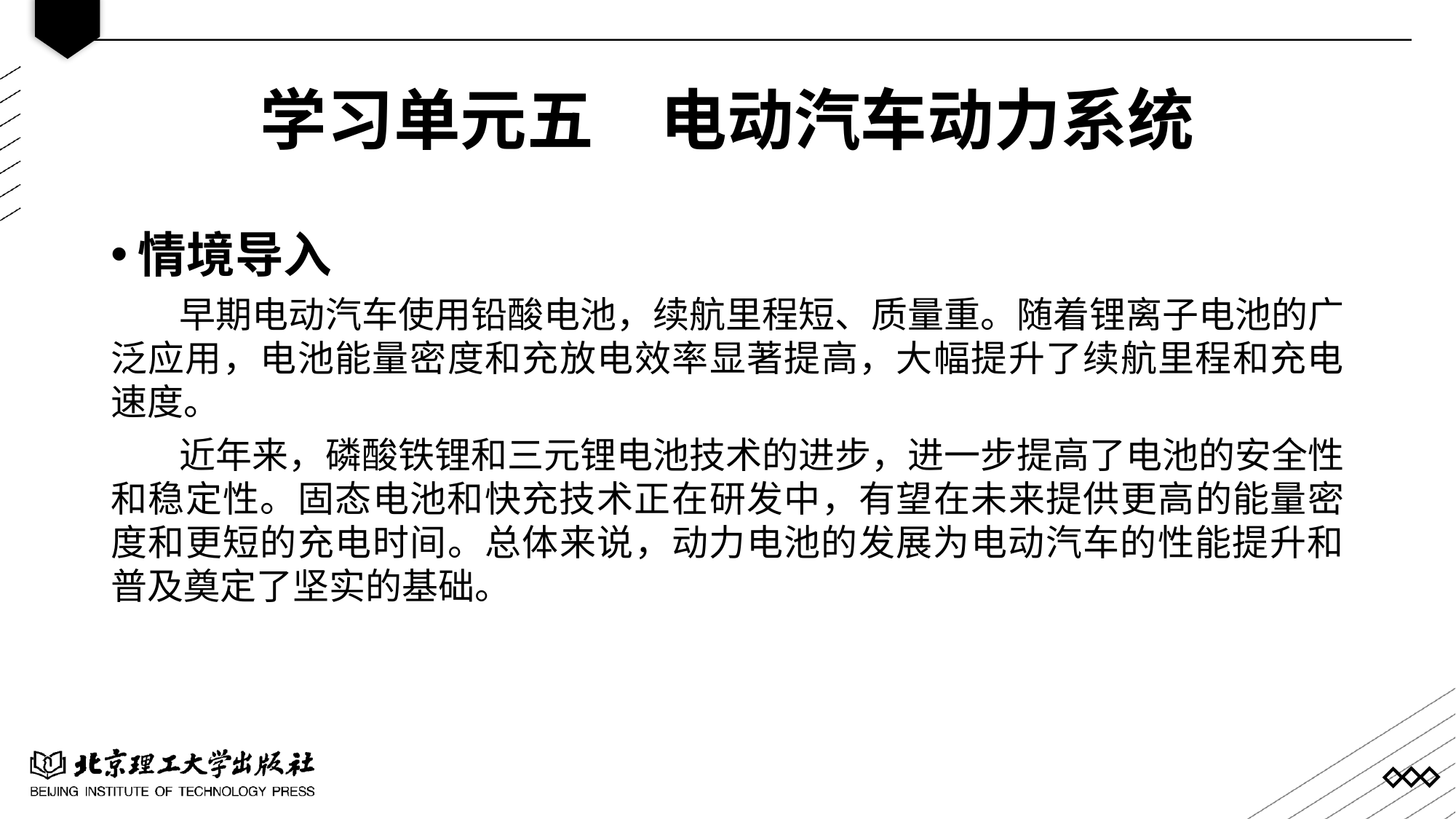

学习单元五　电动汽车动力系统
情境导入
早期电动汽车使用铅酸电池，续航里程短、质量重。随着锂离子电池的广泛应用，电池能量密度和充放电效率显著提高，大幅提升了续航里程和充电速度。
近年来，磷酸铁锂和三元锂电池技术的进步，进一步提高了电池的安全性和稳定性。固态电池和快充技术正在研发中，有望在未来提供更高的能量密度和更短的充电时间。总体来说，动力电池的发展为电动汽车的性能提升和普及奠定了坚实的基础。